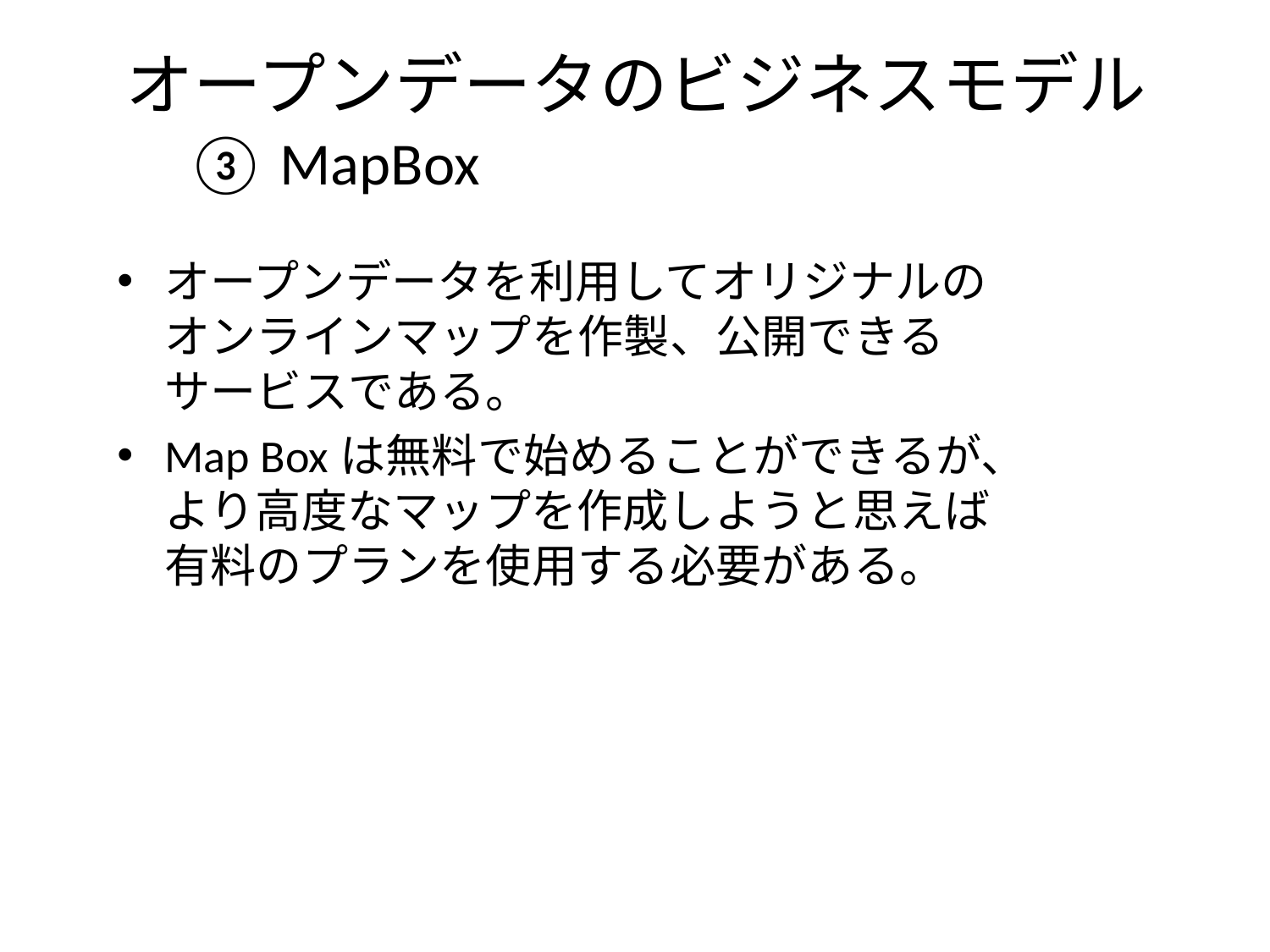

オープンデータのビジネスモデル
# ③ MapBox
オープンデータを利用してオリジナルのオンラインマップを作製、公開できるサービスである。
Map Boxは無料で始めることができるが、より高度なマップを作成しようと思えば有料のプランを使用する必要がある。